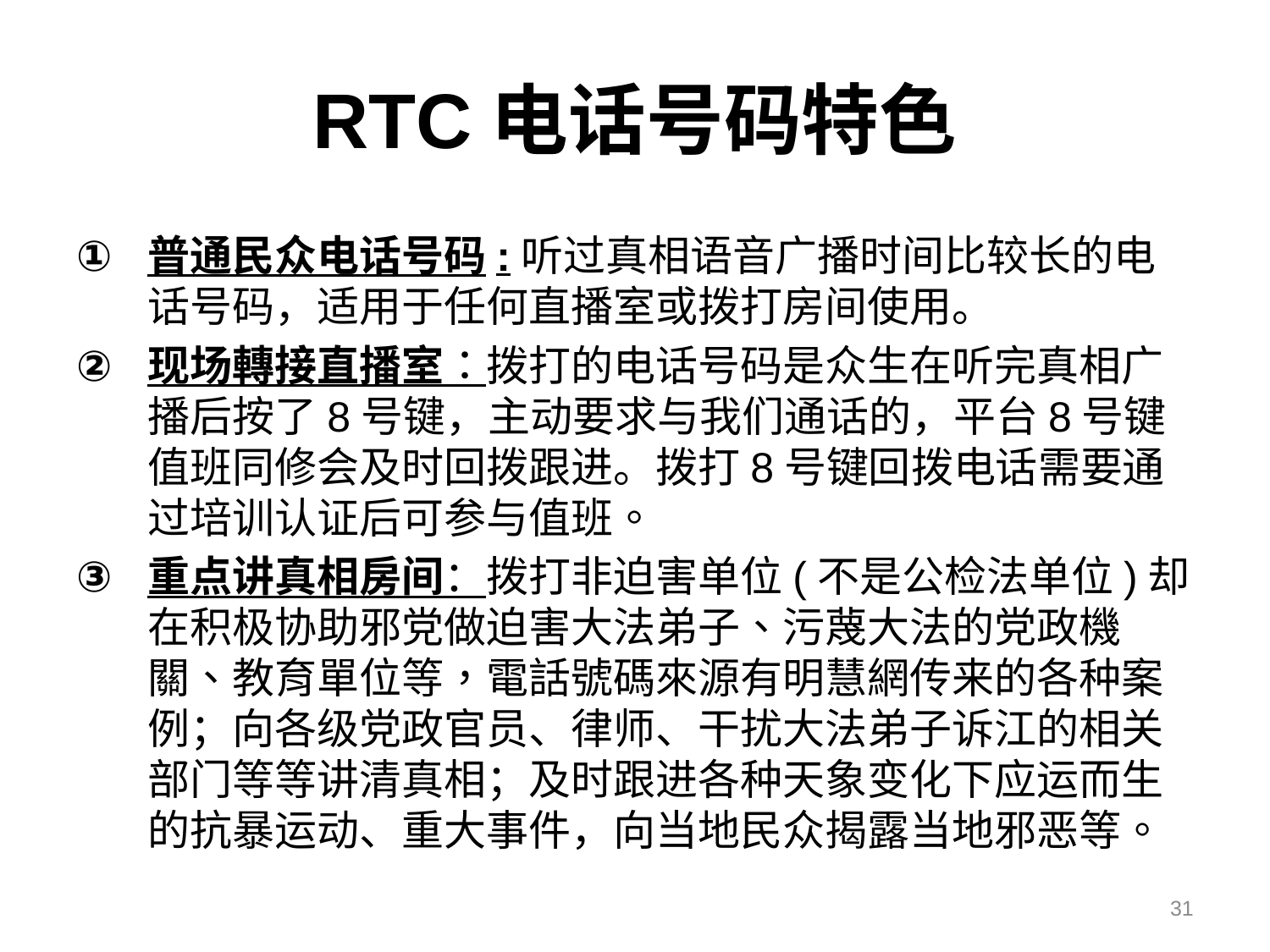

# RTC电话号码特色
普通民众电话号码:听过真相语音广播时间比较长的电话号码，适用于任何直播室或拨打房间使用。
现场轉接直播室：拨打的电话号码是众生在听完真相广播后按了8号键，主动要求与我们通话的，平台8号键值班同修会及时回拨跟进。拨打8号键回拨电话需要通过培训认证后可参与值班。
重点讲真相房间：拨打非迫害单位(不是公检法单位)却在积极协助邪党做迫害大法弟子、污蔑大法的党政機關、教育單位等，電話號碼來源有明慧網传来的各种案例；向各级党政官员、律师、干扰大法弟子诉江的相关部门等等讲清真相；及时跟进各种天象变化下应运而生的抗暴运动、重大事件，向当地民众揭露当地邪恶等。

31